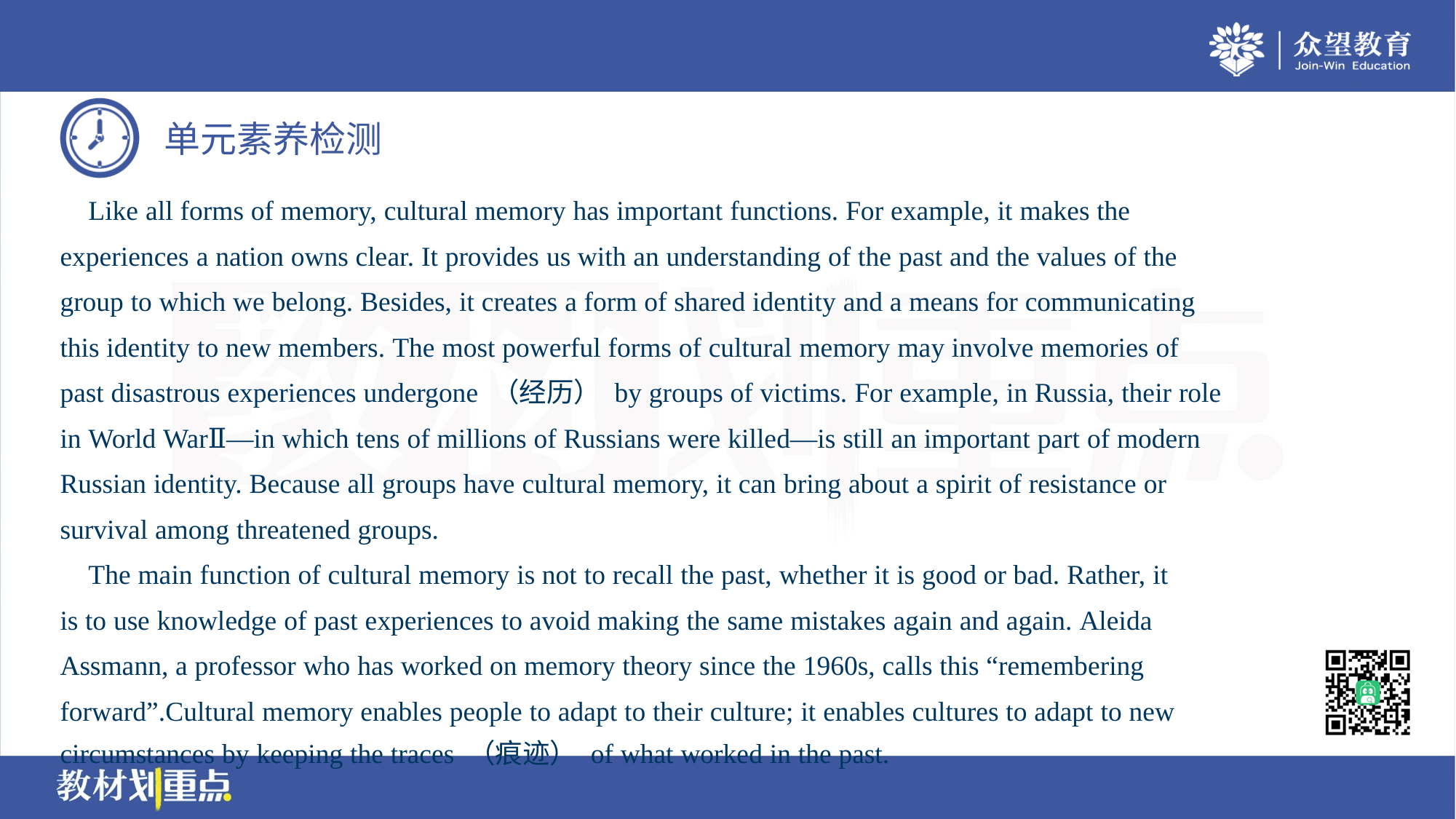

Like all forms of memory, cultural memory has important functions. For example, it makes the
experiences a nation owns clear. It provides us with an understanding of the past and the values of the
group to which we belong. Besides, it creates a form of shared identity and a means for communicating
this identity to new members. The most powerful forms of cultural memory may involve memories of
past disastrous experiences undergone （经历） by groups of victims. For example, in Russia, their role
in World WarⅡ—in which tens of millions of Russians were killed—is still an important part of modern
Russian identity. Because all groups have cultural memory, it can bring about a spirit of resistance or
survival among threatened groups.
    The main function of cultural memory is not to recall the past, whether it is good or bad. Rather, it
is to use knowledge of past experiences to avoid making the same mistakes again and again. Aleida
Assmann, a professor who has worked on memory theory since the 1960s, calls this “remembering
forward”.Cultural memory enables people to adapt to their culture; it enables cultures to adapt to new
circumstances by keeping the traces （痕迹） of what worked in the past.